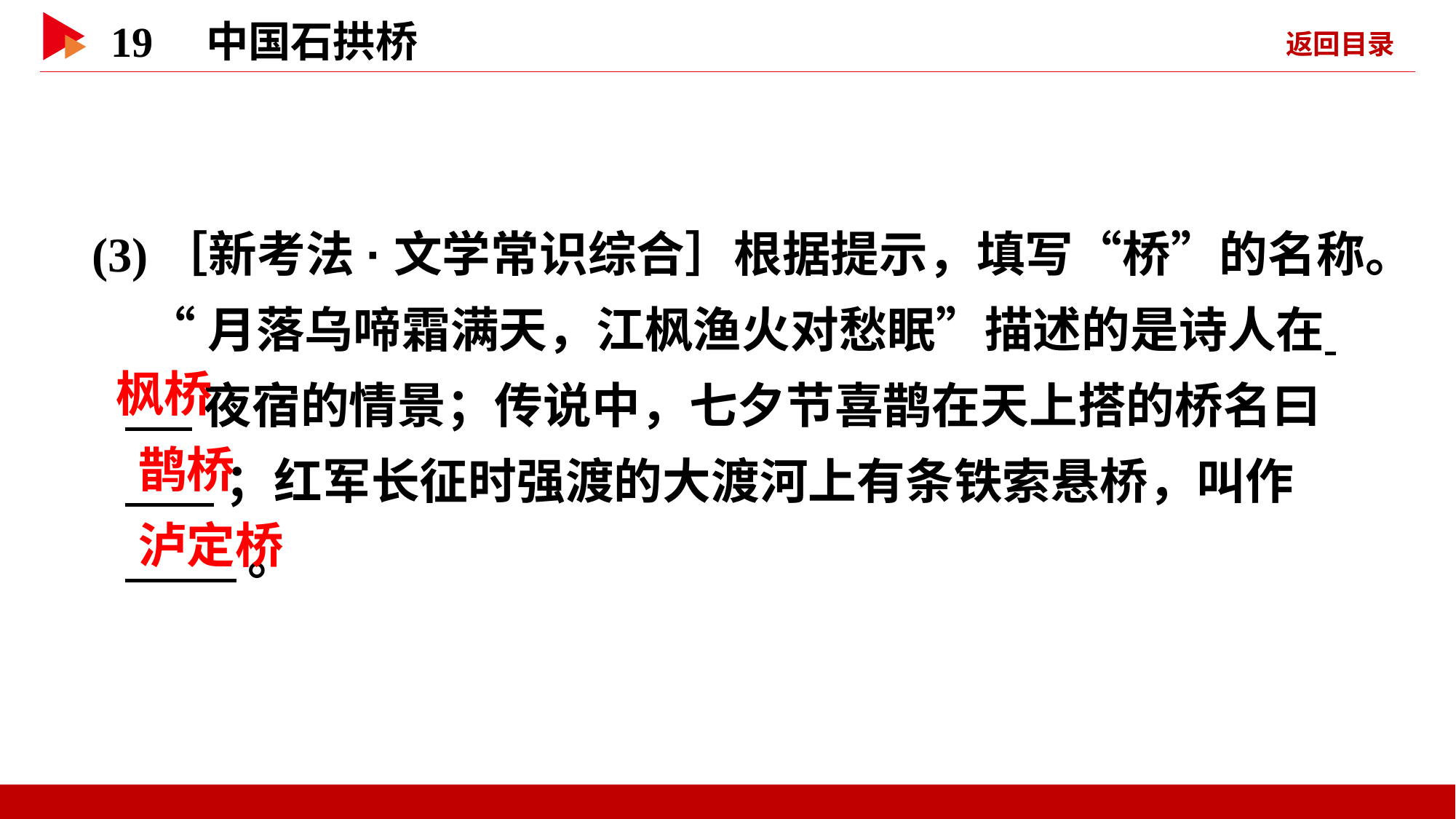

(3)［新考法·文学常识综合］根据提示，填写“桥”的名称。
  “月落乌啼霜满天，江枫渔火对愁眠”描述的是诗人在
      夜宿的情景；传说中，七夕节喜鹊在天上搭的桥名曰
        ；红军长征时强渡的大渡河上有条铁索悬桥，叫作
          。
枫桥
 鹊桥
 泸定桥